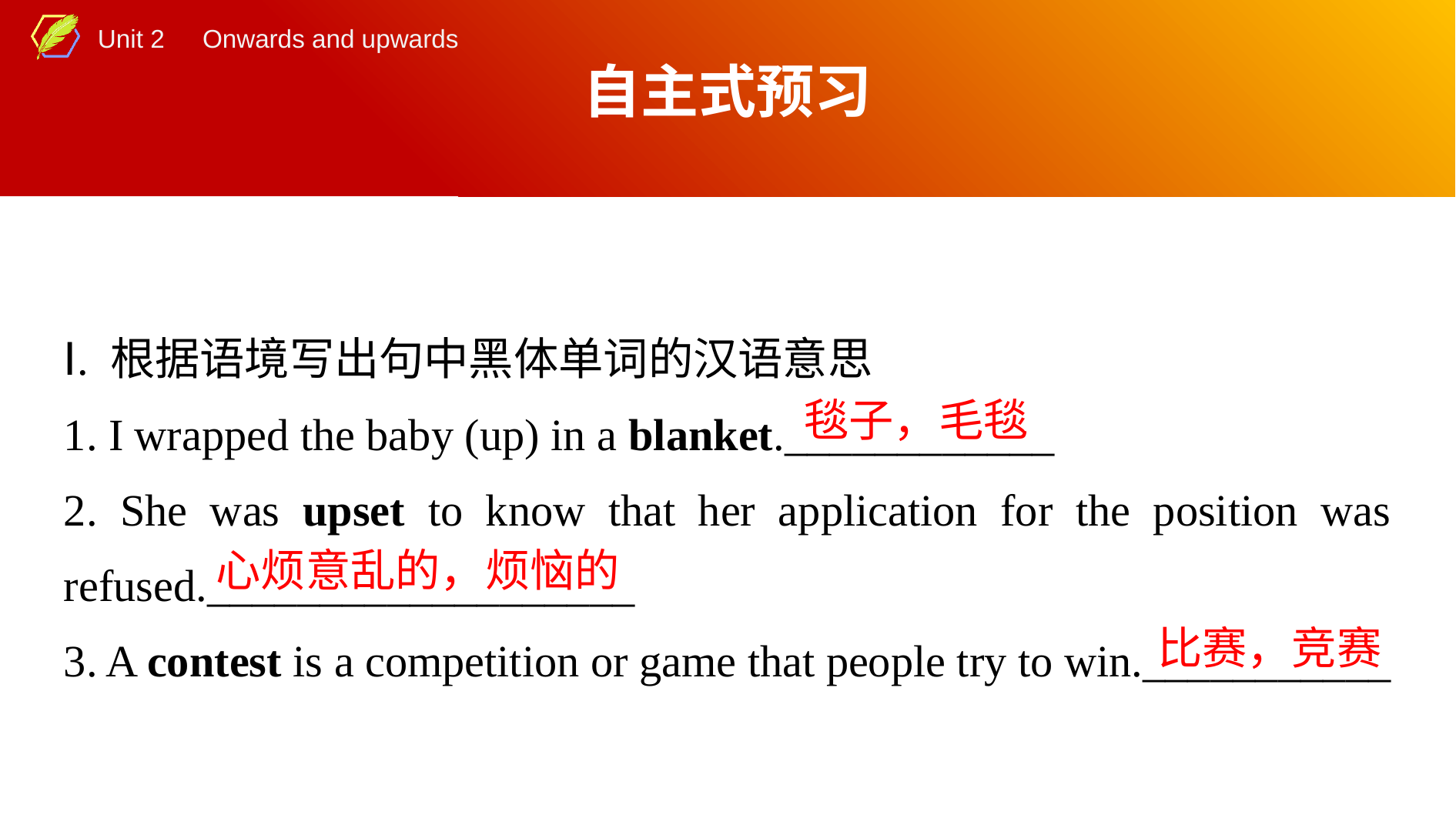

自主式预习
Ⅰ. 根据语境写出句中黑体单词的汉语意思
1. I wrapped the baby (up) in a blanket.____________
2. She was upset to know that her application for the position was refused.___________________
3. A contest is a competition or game that people try to win.___________
毯子，毛毯
心烦意乱的，烦恼的
比赛，竞赛